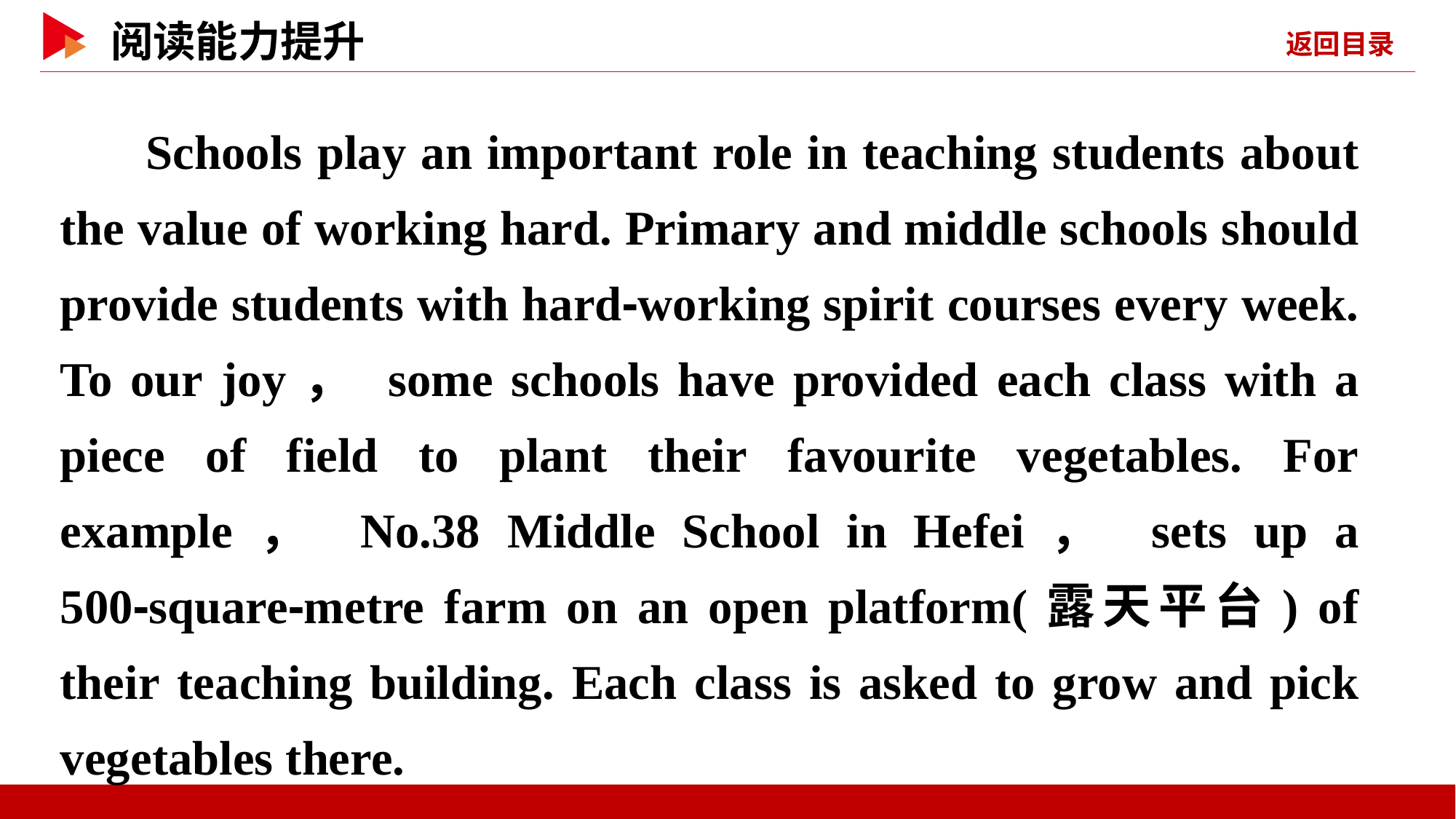

Schools play an important role in teaching students about the value of working hard. Primary and middle schools should provide students with hard⁃working spirit courses every week. To our joy， some schools have provided each class with a piece of field to plant their favourite vegetables. For example， No.38 Middle School in Hefei， sets up a 500⁃square⁃metre farm on an open platform(露天平台) of their teaching building. Each class is asked to grow and pick vegetables there.